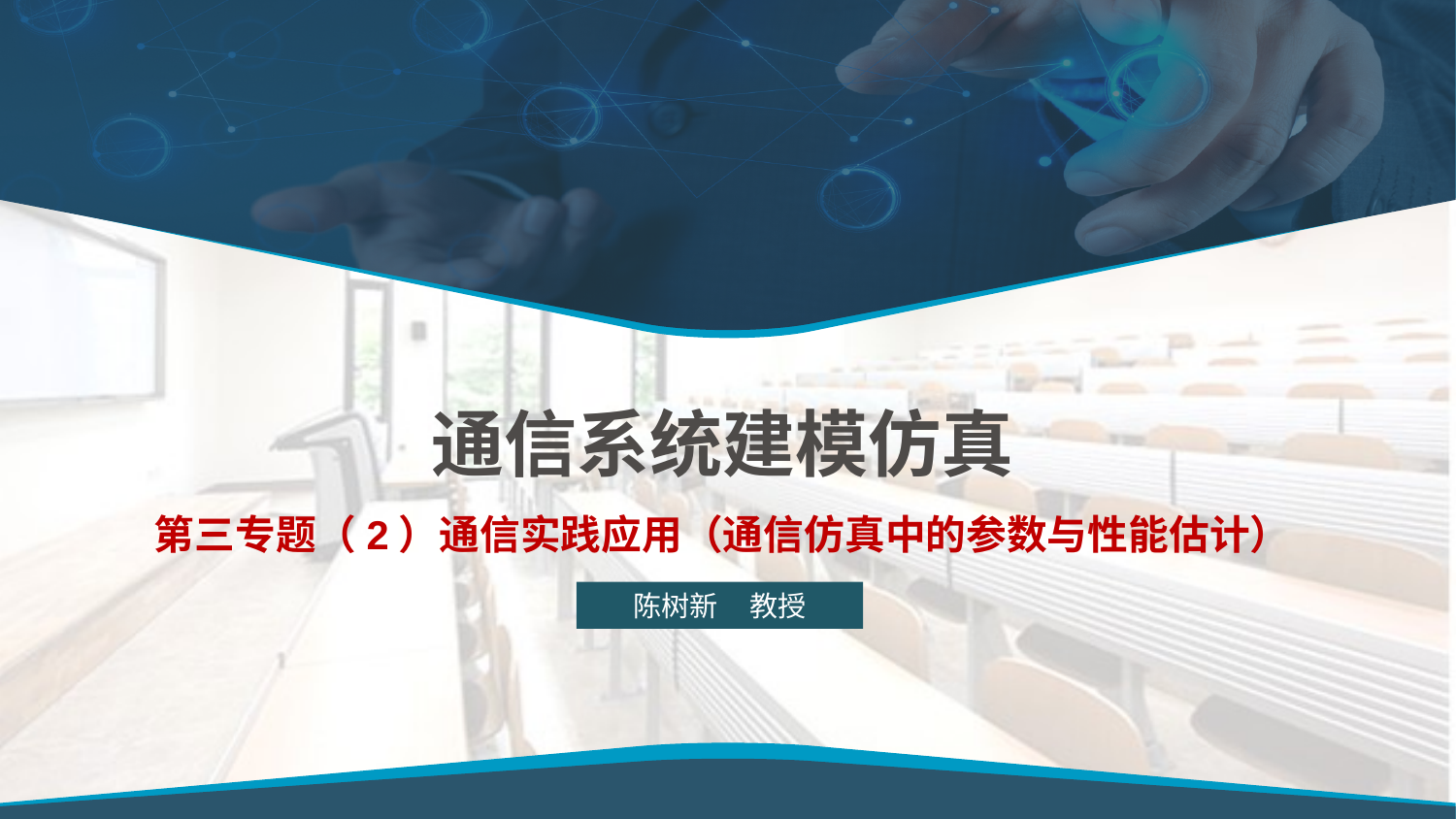

通信系统建模仿真
第三专题（2）通信实践应用（通信仿真中的参数与性能估计）
陈树新     教授